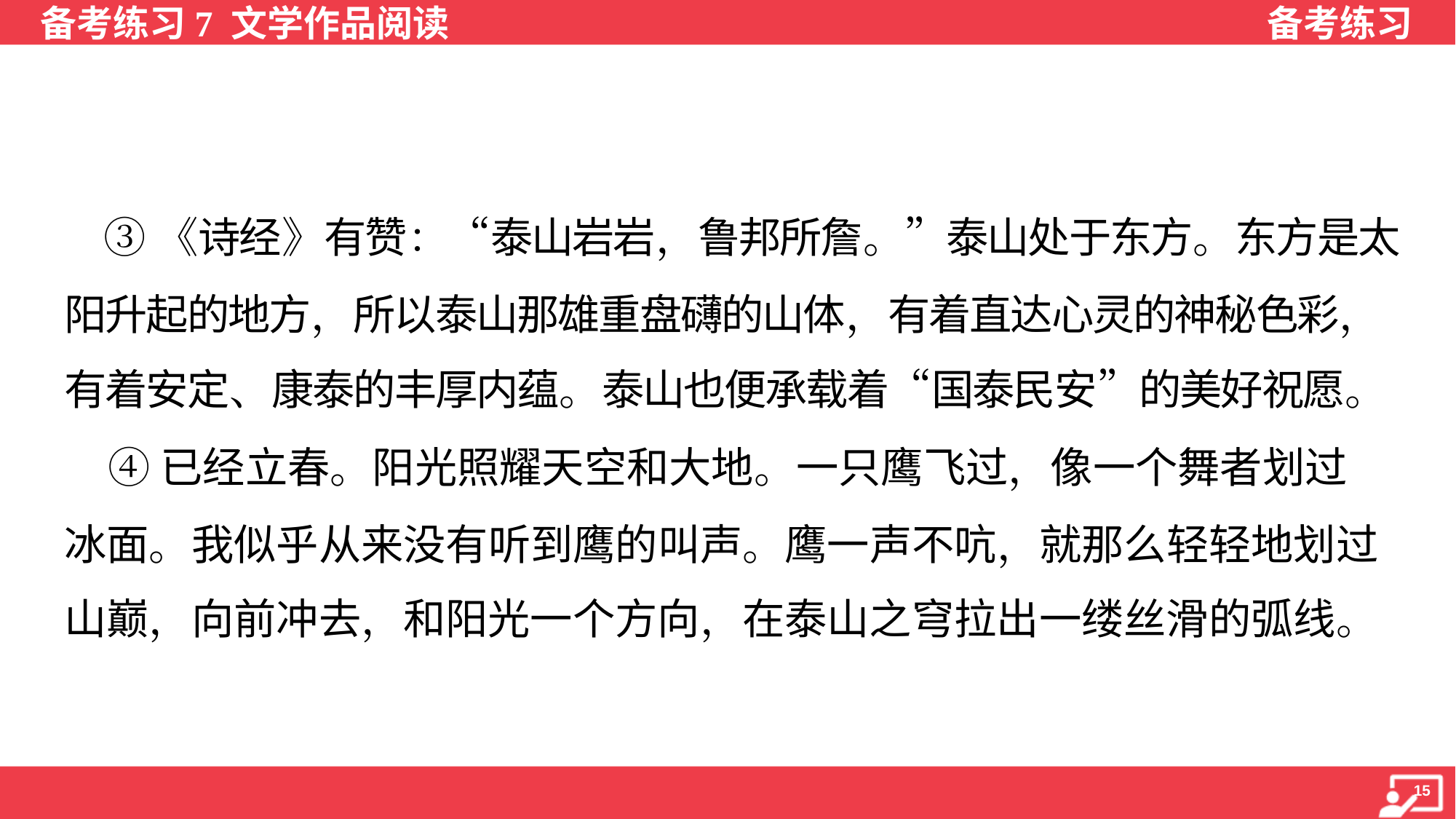

③《诗经》有赞：“泰山岩岩，鲁邦所詹。”泰山处于东方。东方是太
阳升起的地方，所以泰山那雄重盘礴的山体，有着直达心灵的神秘色彩，
有着安定、康泰的丰厚内蕴。泰山也便承载着“国泰民安”的美好祝愿。
    ④已经立春。阳光照耀天空和大地。一只鹰飞过，像一个舞者划过
冰面。我似乎从来没有听到鹰的叫声。鹰一声不吭，就那么轻轻地划过
山巅，向前冲去，和阳光一个方向，在泰山之穹拉出一缕丝滑的弧线。